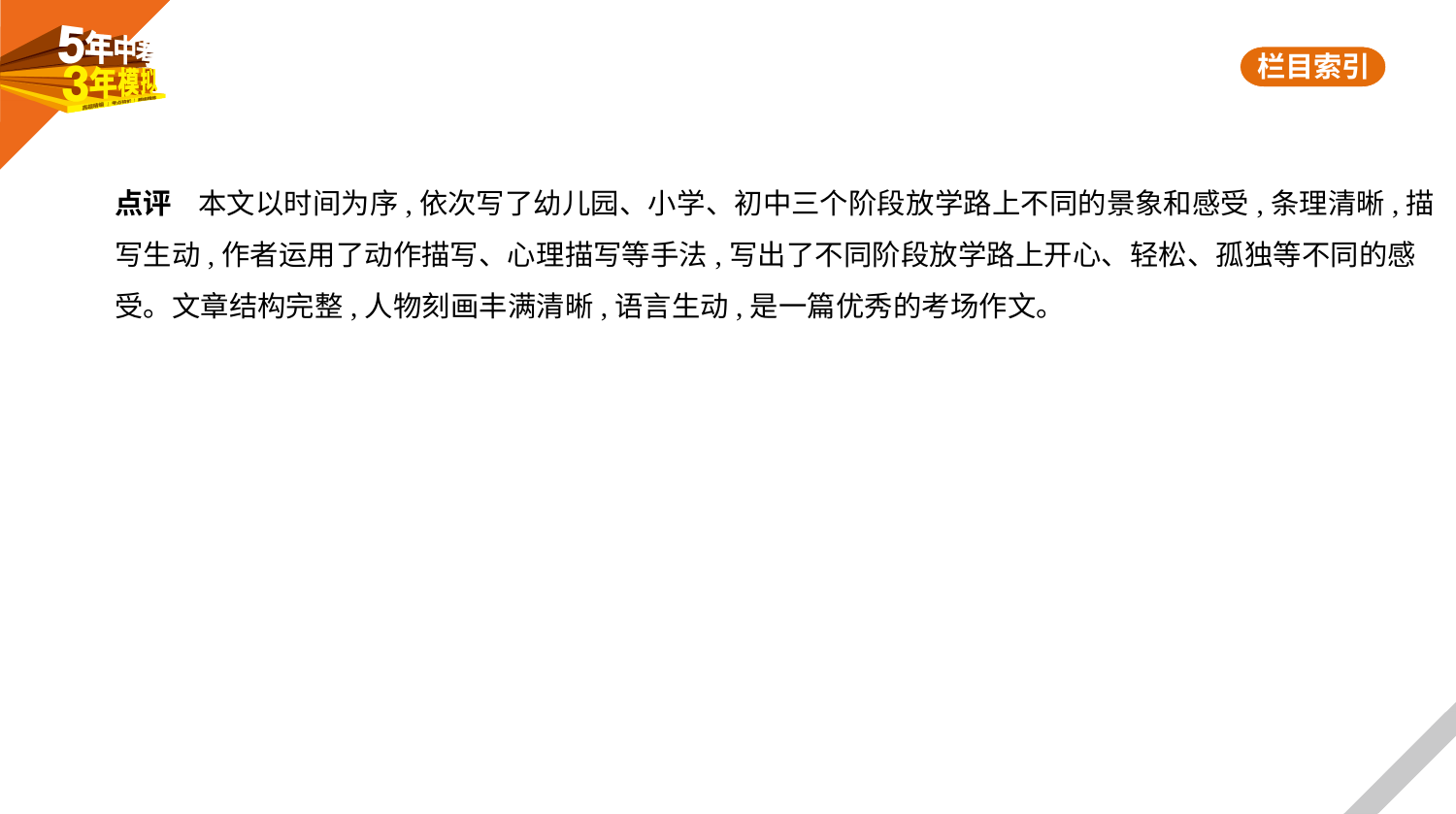

点评    本文以时间为序,依次写了幼儿园、小学、初中三个阶段放学路上不同的景象和感受,条理清晰,描
写生动,作者运用了动作描写、心理描写等手法,写出了不同阶段放学路上开心、轻松、孤独等不同的感
受。文章结构完整,人物刻画丰满清晰,语言生动,是一篇优秀的考场作文。